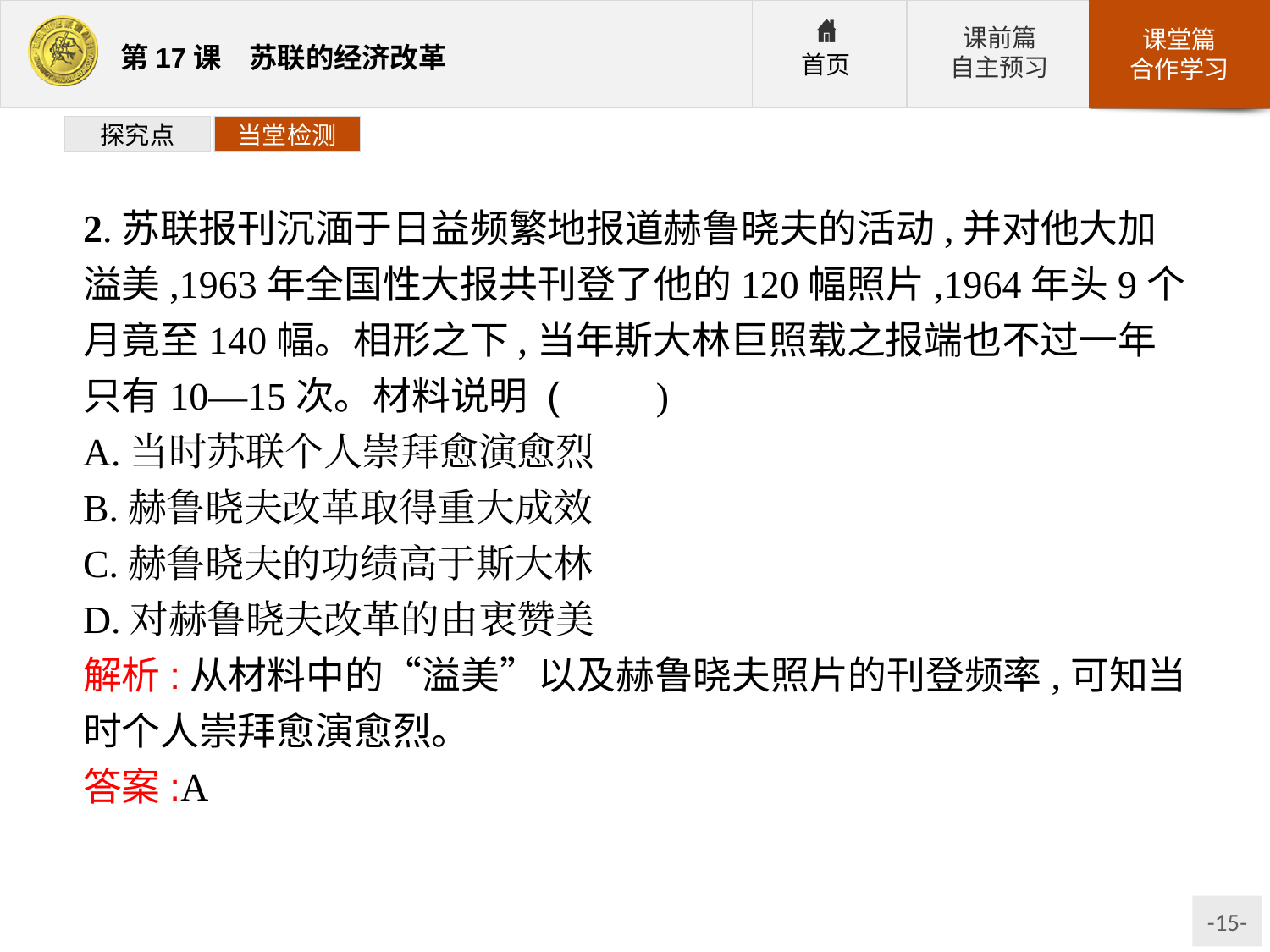

探究点
当堂检测
2.苏联报刊沉湎于日益频繁地报道赫鲁晓夫的活动,并对他大加溢美,1963年全国性大报共刊登了他的120幅照片,1964年头9个月竟至140幅。相形之下,当年斯大林巨照载之报端也不过一年只有10—15次。材料说明 (　　)
A.当时苏联个人崇拜愈演愈烈
B.赫鲁晓夫改革取得重大成效
C.赫鲁晓夫的功绩高于斯大林
D.对赫鲁晓夫改革的由衷赞美
解析:从材料中的“溢美”以及赫鲁晓夫照片的刊登频率,可知当时个人崇拜愈演愈烈。
答案:A